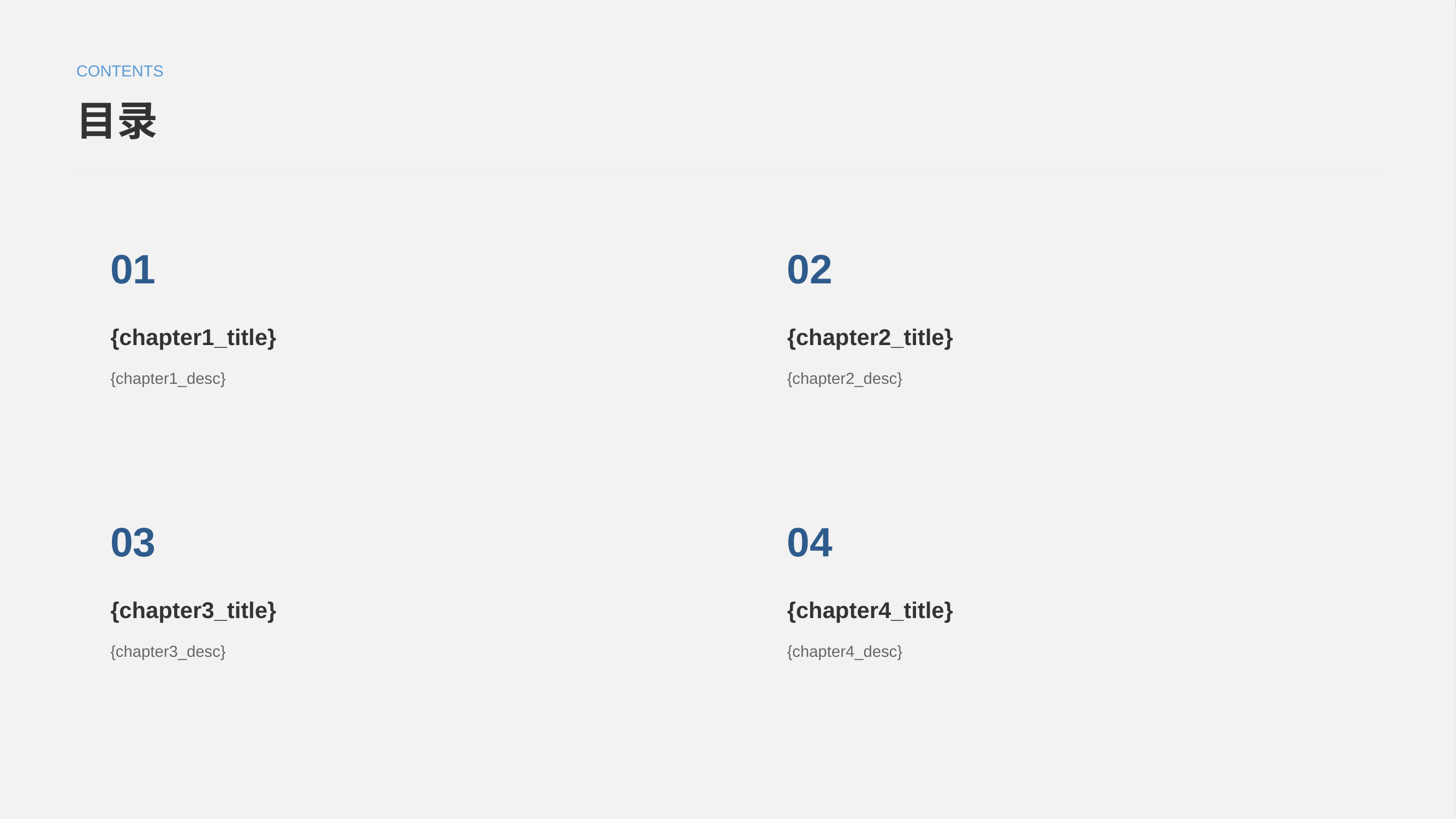

CONTENTS
目录

01
02
{chapter1_title}
{chapter2_title}
{chapter1_desc}
{chapter2_desc}
03
04
{chapter3_title}
{chapter4_title}
{chapter3_desc}
{chapter4_desc}